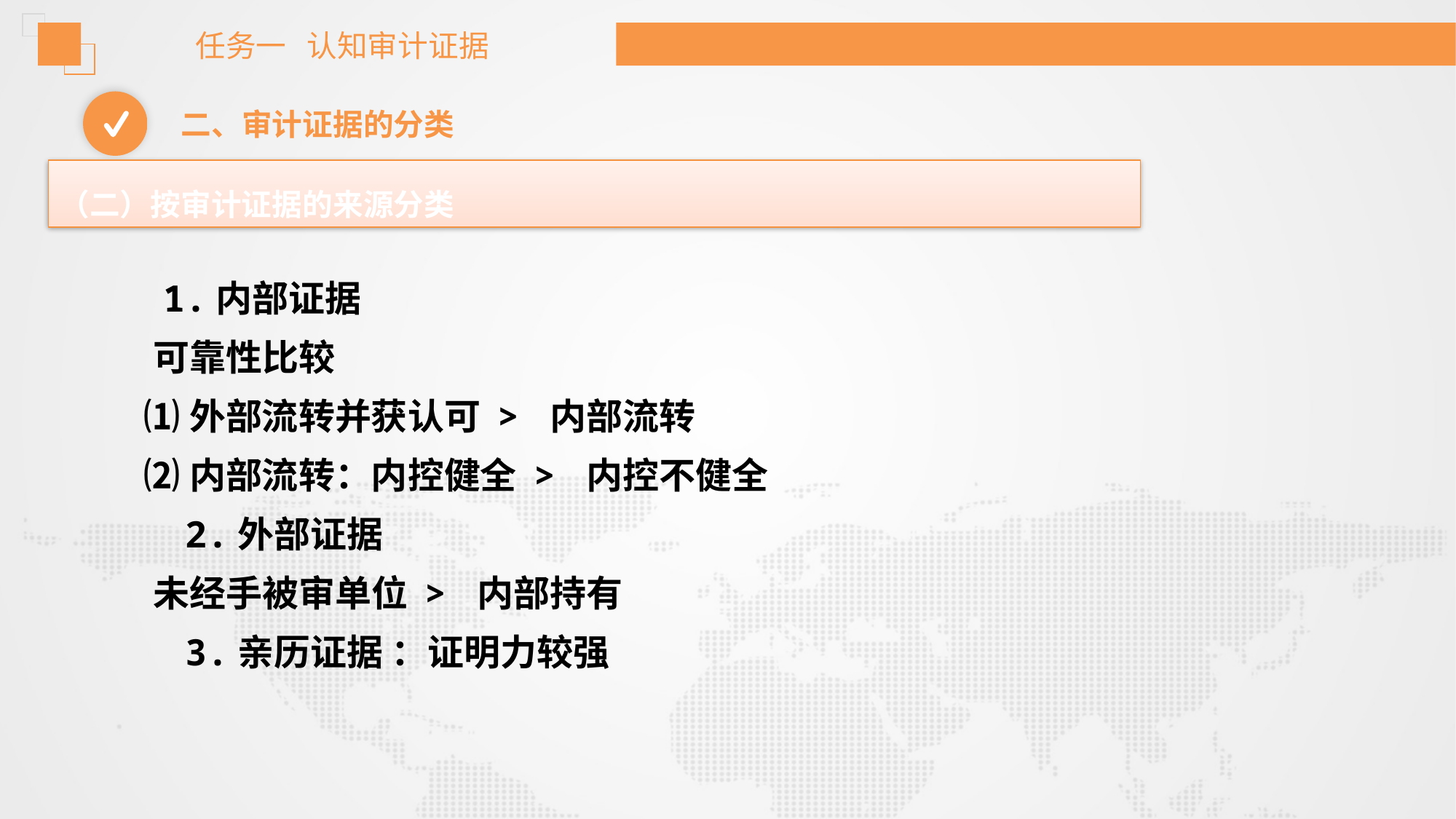

任务一   认知审计证据

二、审计证据的分类

（二）按审计证据的来源分类
  1.内部证据
   可靠性比较
   ⑴外部流转并获认可 > 内部流转
   ⑵内部流转：内控健全 > 内控不健全
   2.外部证据
   未经手被审单位 > 内部持有
   3.亲历证据 ：证明力较强